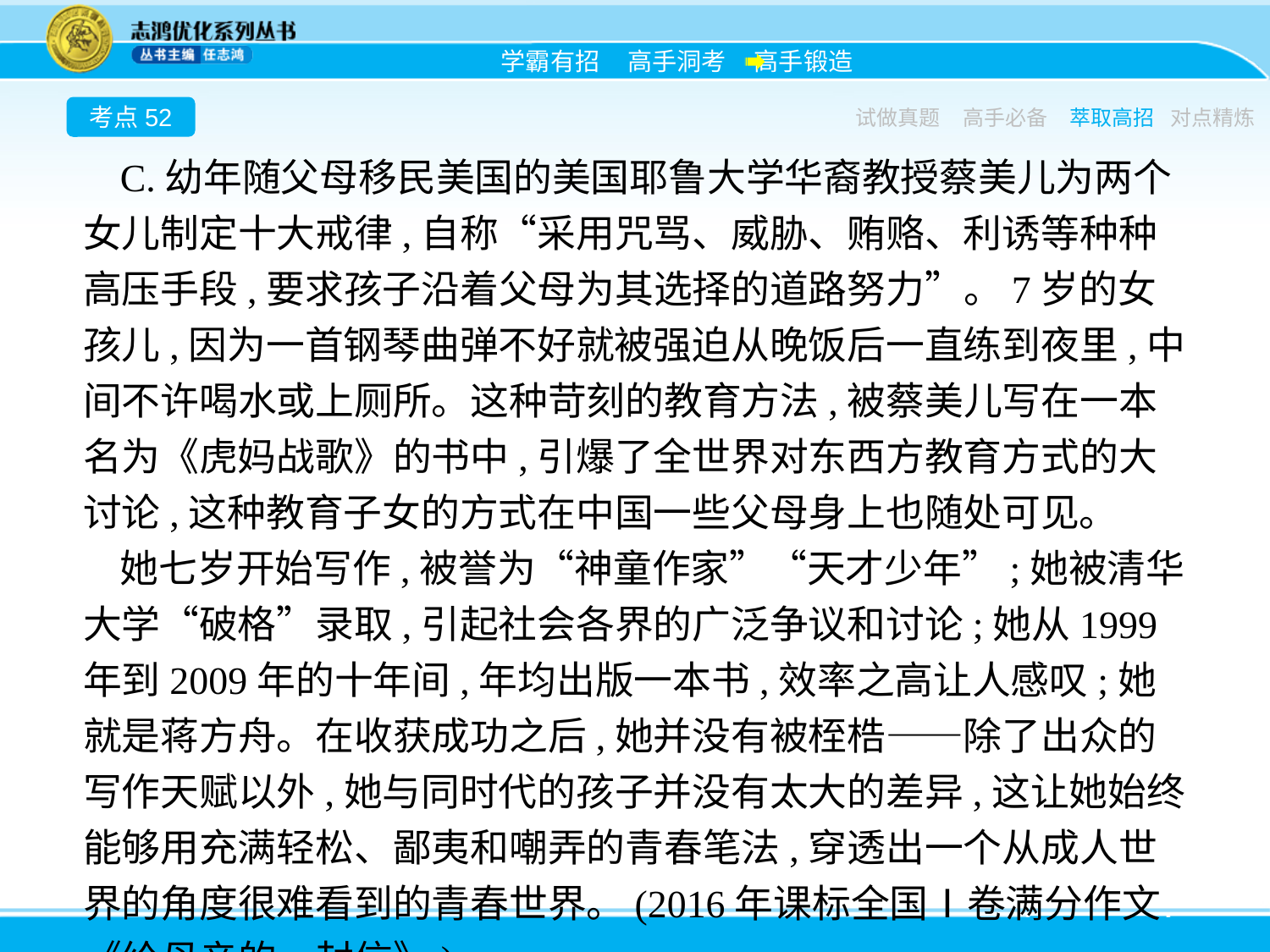

考点52
试做真题
高手必备
萃取高招
对点精炼
C.幼年随父母移民美国的美国耶鲁大学华裔教授蔡美儿为两个女儿制定十大戒律,自称“采用咒骂、威胁、贿赂、利诱等种种高压手段,要求孩子沿着父母为其选择的道路努力”。7岁的女孩儿,因为一首钢琴曲弹不好就被强迫从晚饭后一直练到夜里,中间不许喝水或上厕所。这种苛刻的教育方法,被蔡美儿写在一本名为《虎妈战歌》的书中,引爆了全世界对东西方教育方式的大讨论,这种教育子女的方式在中国一些父母身上也随处可见。
她七岁开始写作,被誉为“神童作家”“天才少年”;她被清华大学“破格”录取,引起社会各界的广泛争议和讨论;她从1999年到2009年的十年间,年均出版一本书,效率之高让人感叹;她就是蒋方舟。在收获成功之后,她并没有被桎梏——除了出众的写作天赋以外,她与同时代的孩子并没有太大的差异,这让她始终能够用充满轻松、鄙夷和嘲弄的青春笔法,穿透出一个从成人世界的角度很难看到的青春世界。(2016年课标全国Ⅰ卷满分作文《给母亲的一封信》)